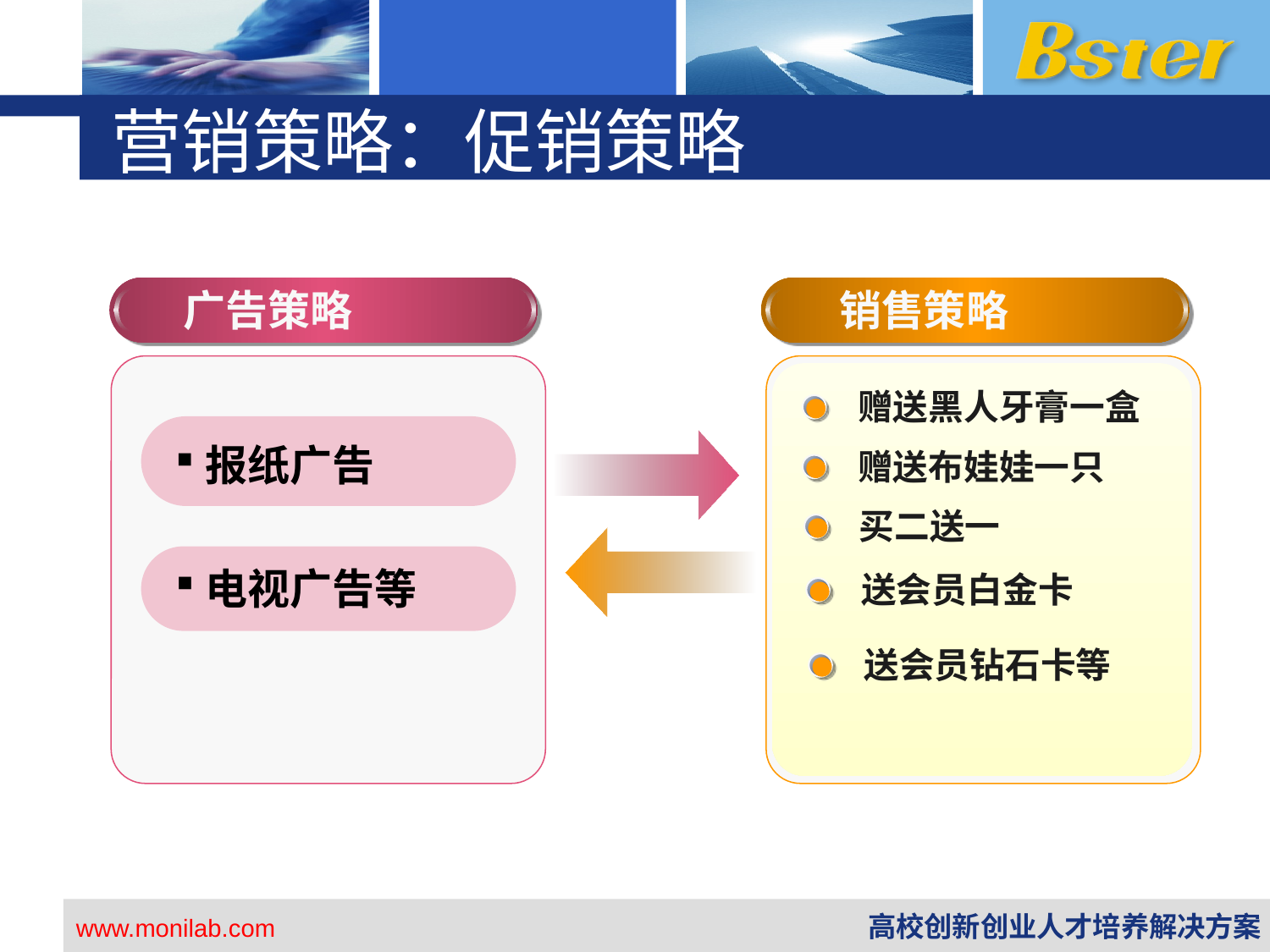

营销策略：促销策略

销售策略

赠送黑人牙膏一盒

赠送布娃娃一只

买二送一

送会员白金卡

送会员钻石卡等

广告策略

报纸广告

电视广告等